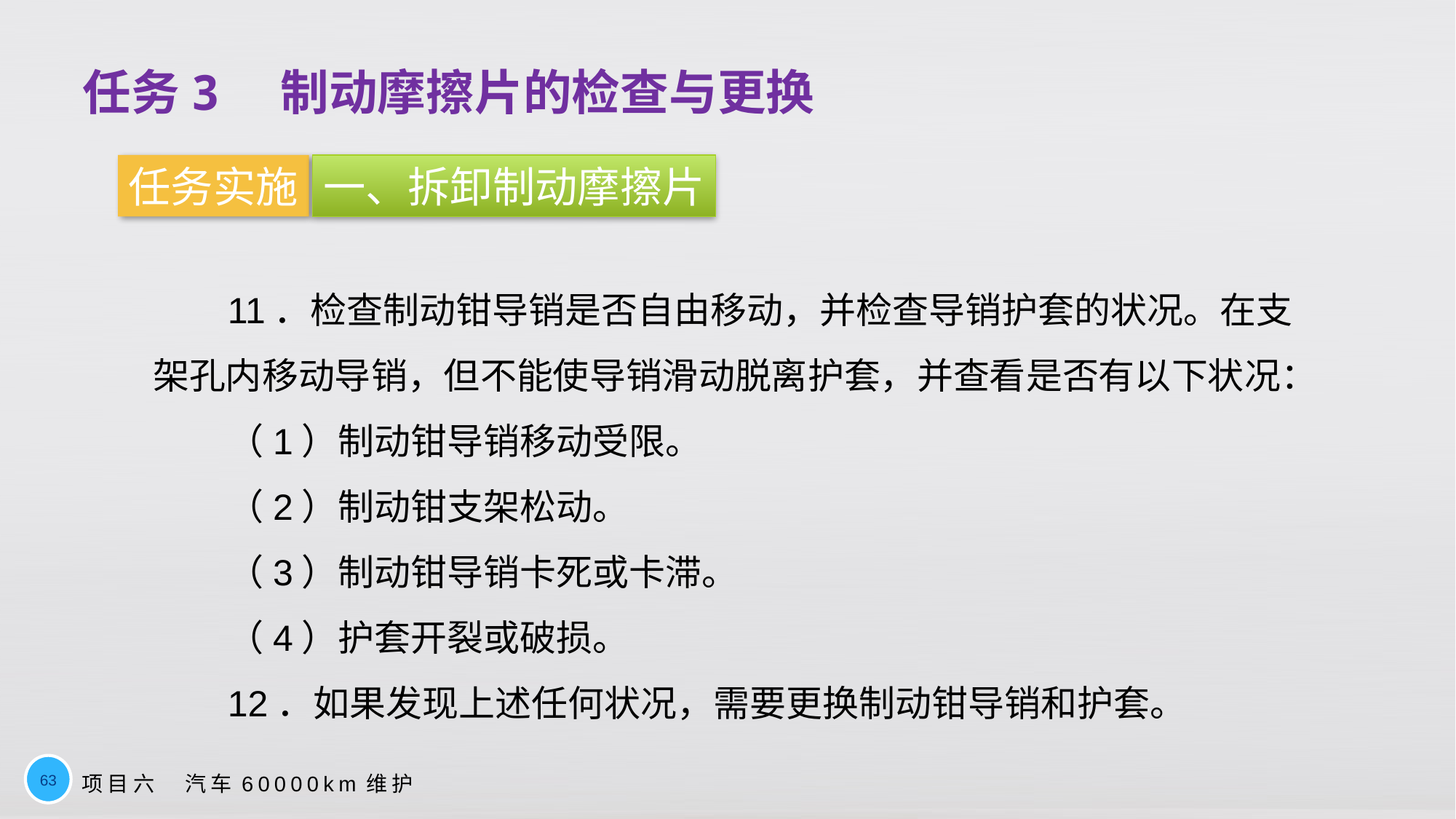

任务3　制动摩擦片的检查与更换
任务实施
一、拆卸制动摩擦片
11．检查制动钳导销是否自由移动，并检查导销护套的状况。在支架孔内移动导销，但不能使导销滑动脱离护套，并查看是否有以下状况：
（1）制动钳导销移动受限。
（2）制动钳支架松动。
（3）制动钳导销卡死或卡滞。
（4）护套开裂或破损。
12．如果发现上述任何状况，需要更换制动钳导销和护套。
63